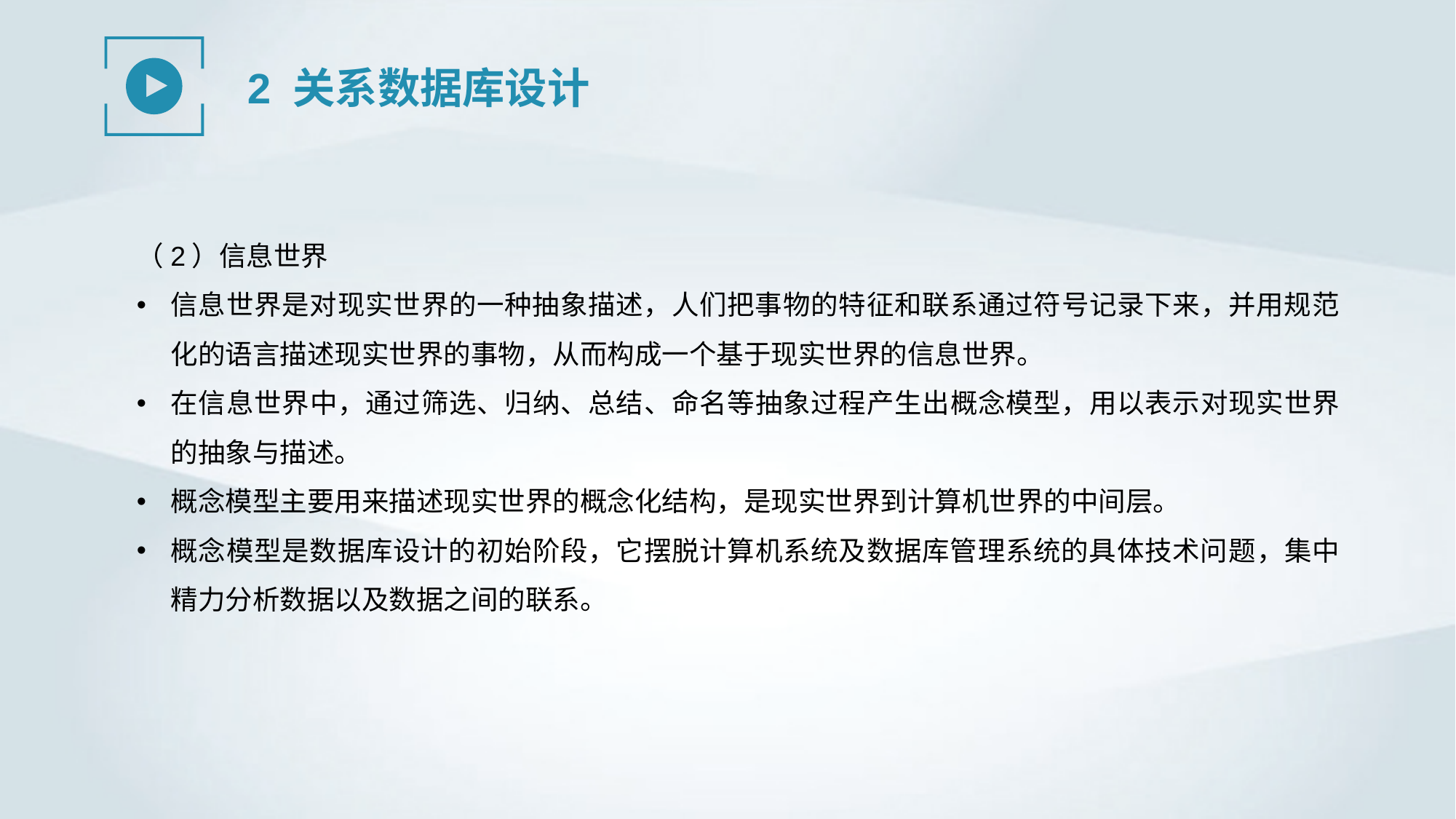

2 关系数据库设计
（2）信息世界
信息世界是对现实世界的一种抽象描述，人们把事物的特征和联系通过符号记录下来，并用规范化的语言描述现实世界的事物，从而构成一个基于现实世界的信息世界。
在信息世界中，通过筛选、归纳、总结、命名等抽象过程产生出概念模型，用以表示对现实世界的抽象与描述。
概念模型主要用来描述现实世界的概念化结构，是现实世界到计算机世界的中间层。
概念模型是数据库设计的初始阶段，它摆脱计算机系统及数据库管理系统的具体技术问题，集中精力分析数据以及数据之间的联系。